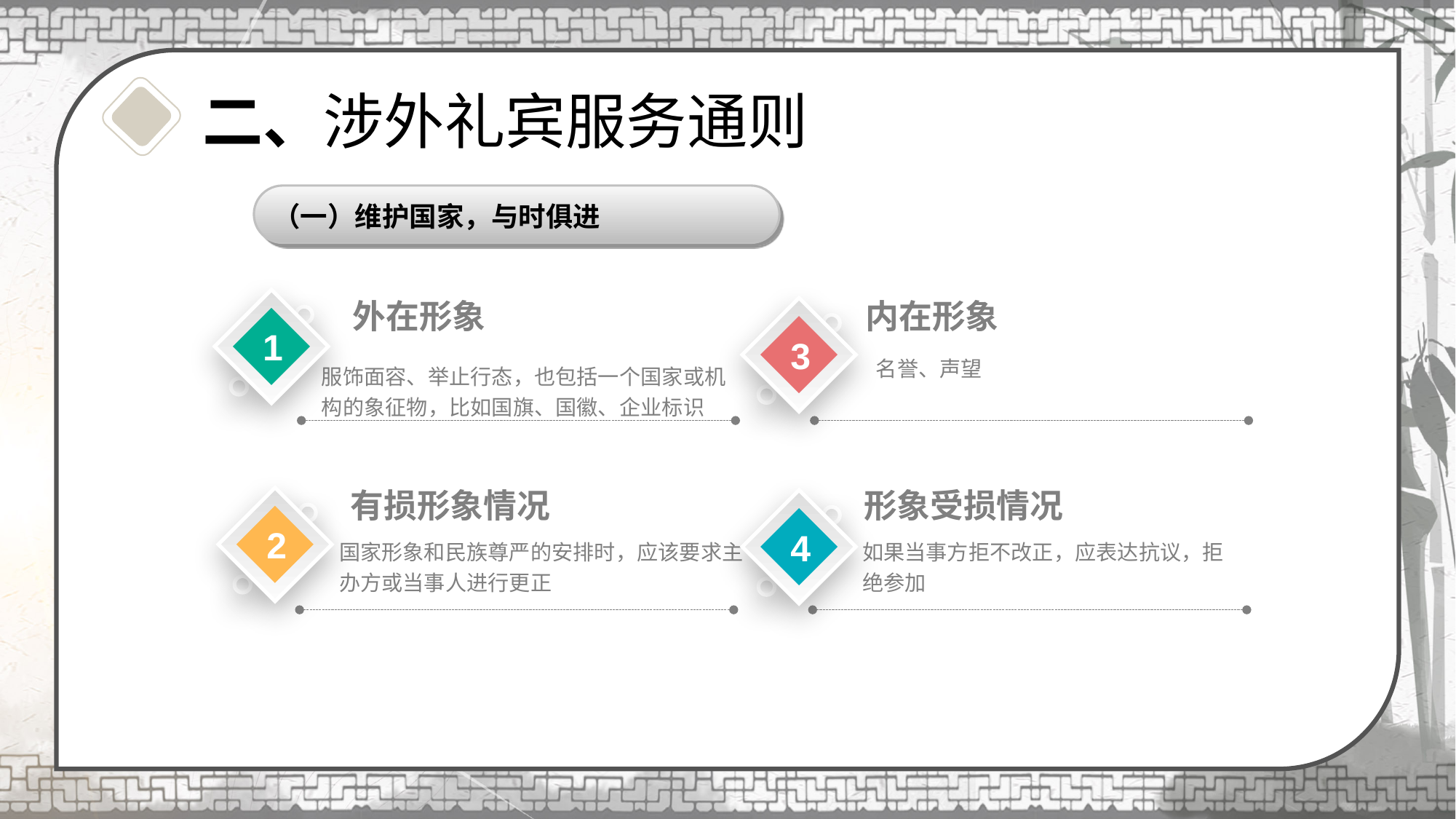

二、涉外礼宾服务通则

（一）维护国家，与时俱进

1.11.1什么是仪容什么是仪容
外在形象
内在形象

3

1

名誉、声望
服饰面容、举止行态，也包括一个国家或机构的象征物，比如国旗、国徽、企业标识

有损形象情况
形象受损情况

2

4

国家形象和民族尊严的安排时，应该要求主办方或当事人进行更正
如果当事方拒不改正，应表达抗议，拒绝参加